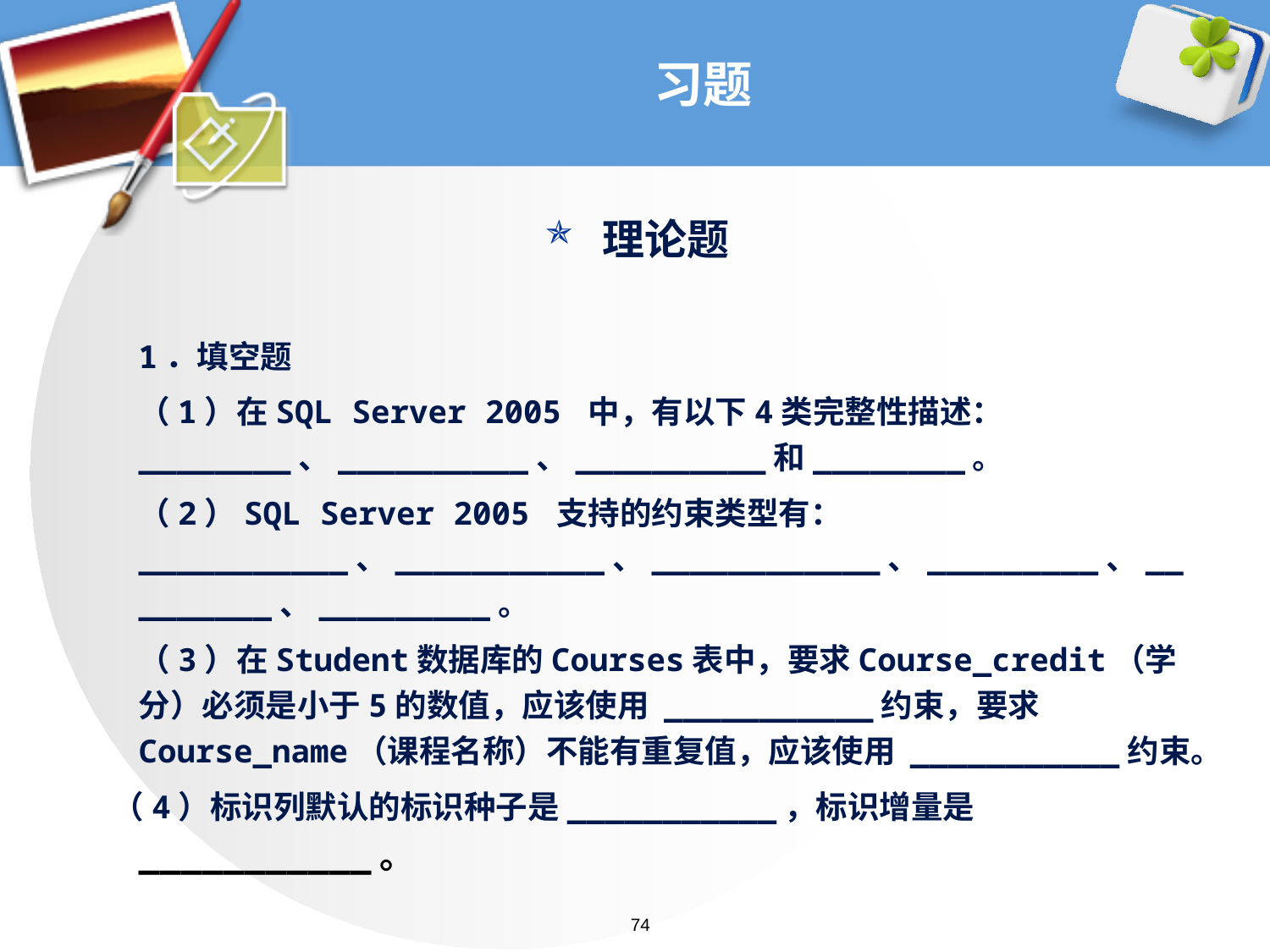

# 习题
理论题

	1．填空题
	（1）在SQL Server 2005 中，有以下4类完整性描述：________、__________、__________和________。
	（2）SQL Server 2005 支持的约束类型有：___________、___________、____________、_________、_________、_________。
	（3）在Student数据库的Courses表中，要求Course_credit（学分）必须是小于5的数值，应该使用 ___________约束，要求Course_name（课程名称）不能有重复值，应该使用 ___________约束。
    （4）标识列默认的标识种子是___________，标识增量是___________。
74